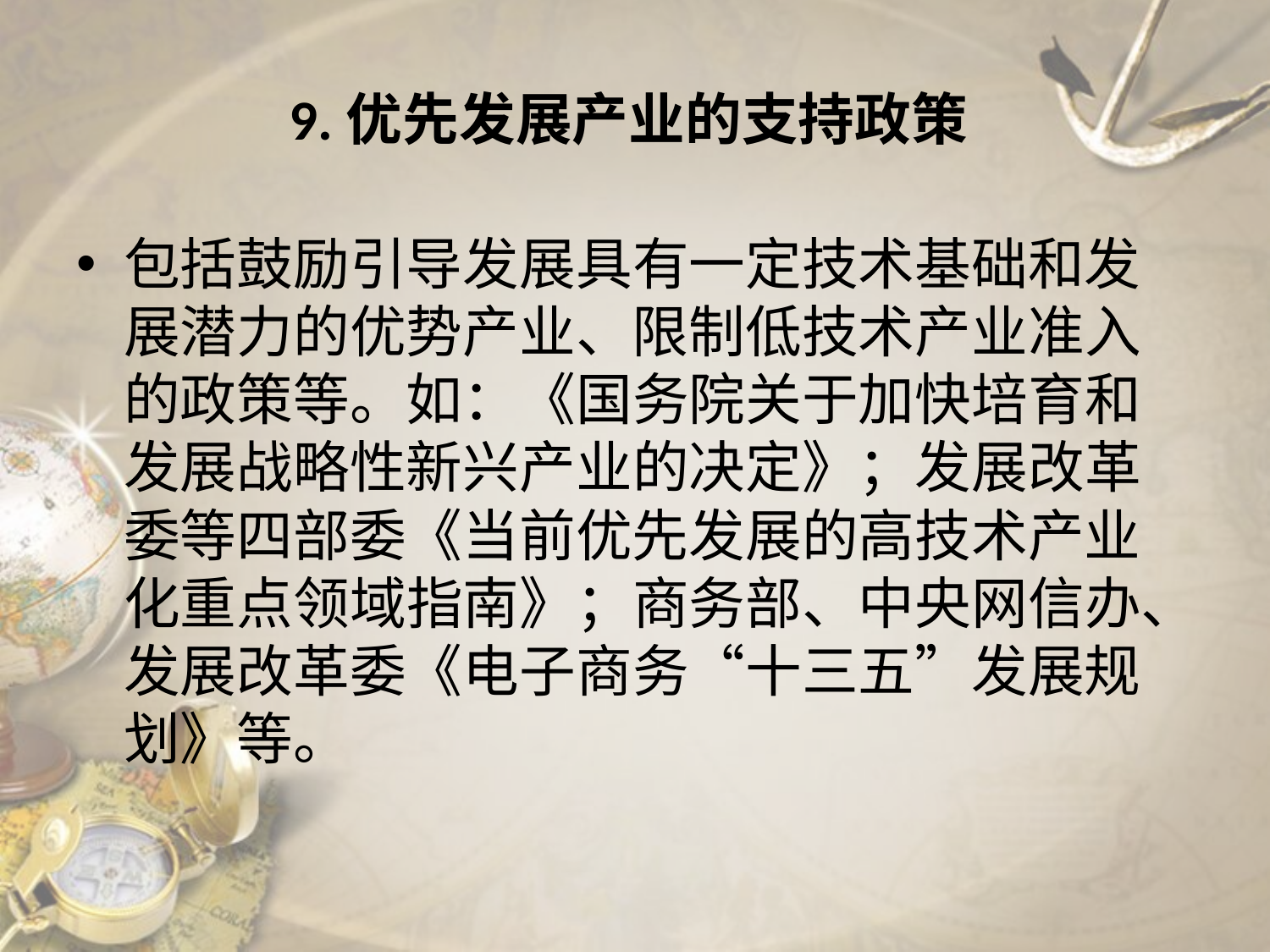

# 9.优先发展产业的支持政策
包括鼓励引导发展具有一定技术基础和发展潜力的优势产业、限制低技术产业准入的政策等。如：《国务院关于加快培育和发展战略性新兴产业的决定》；发展改革委等四部委《当前优先发展的高技术产业化重点领域指南》；商务部、中央网信办、发展改革委《电子商务“十三五”发展规划》等。